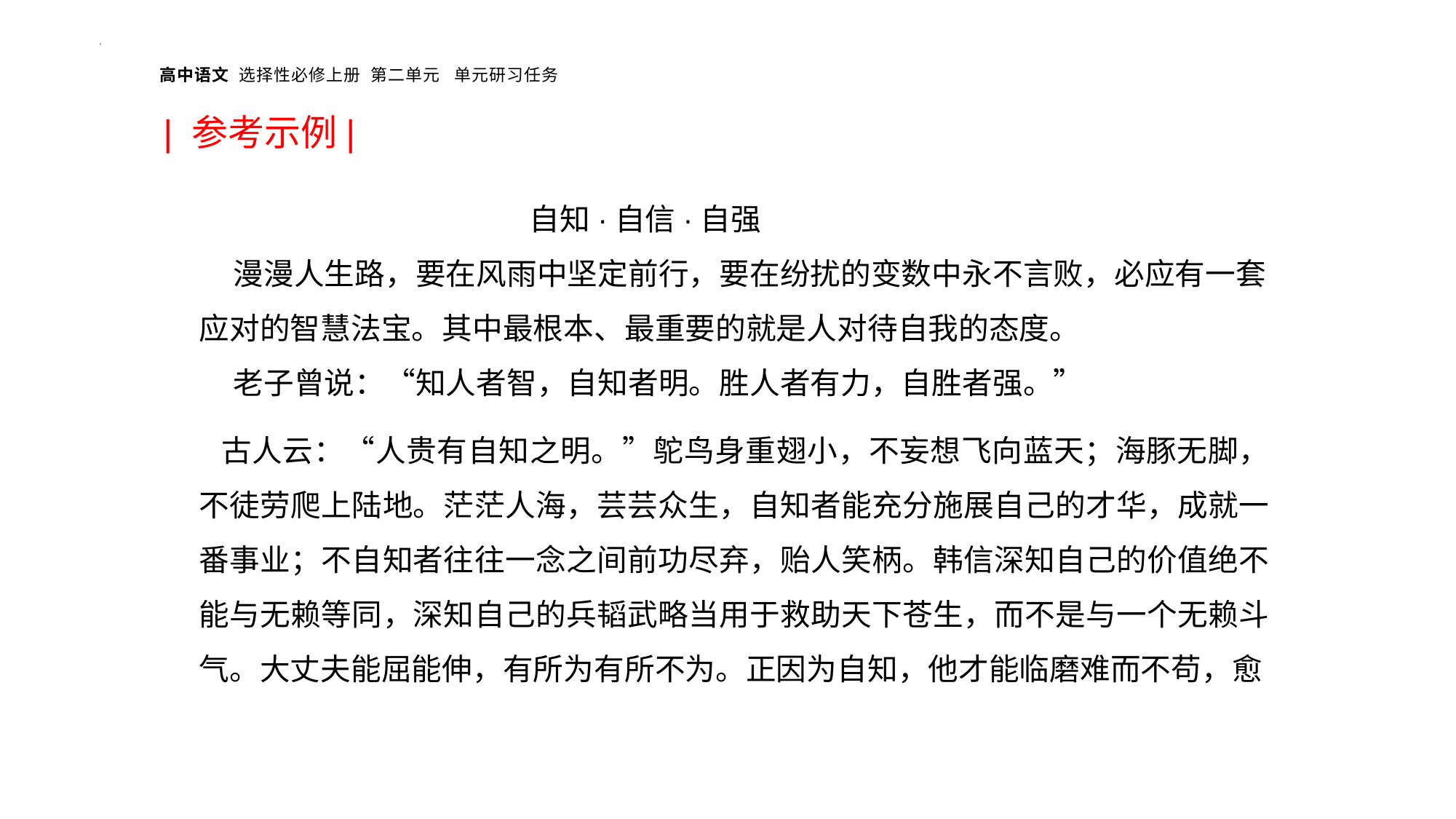

| 参考示例|
                                                自知·自信·自强
    漫漫人生路，要在风雨中坚定前行，要在纷扰的变数中永不言败，必应有一套应对的智慧法宝。其中最根本、最重要的就是人对待自我的态度。
    老子曾说：“知人者智，自知者明。胜人者有力，自胜者强。”
  古人云：“人贵有自知之明。”鸵鸟身重翅小，不妄想飞向蓝天；海豚无脚，不徒劳爬上陆地。茫茫人海，芸芸众生，自知者能充分施展自己的才华，成就一番事业；不自知者往往一念之间前功尽弃，贻人笑柄。韩信深知自己的价值绝不能与无赖等同，深知自己的兵韬武略当用于救助天下苍生，而不是与一个无赖斗气。大丈夫能屈能伸，有所为有所不为。正因为自知，他才能临磨难而不苟，愈